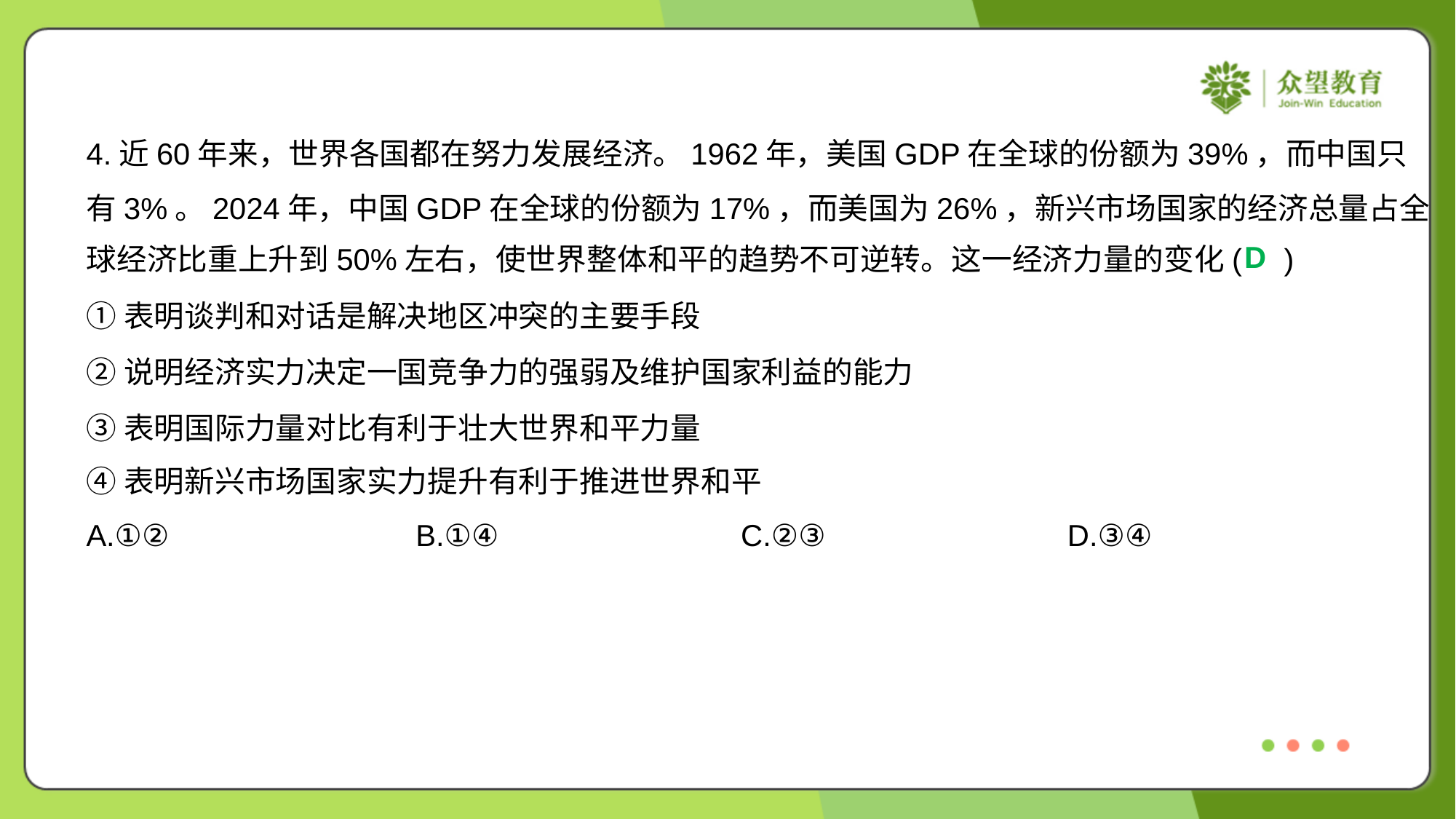

4.近60年来，世界各国都在努力发展经济。1962年，美国GDP在全球的份额为39%，而中国只
有3%。2024年，中国GDP在全球的份额为17%，而美国为26%，新兴市场国家的经济总量占全
球经济比重上升到50%左右，使世界整体和平的趋势不可逆转。这一经济力量的变化(     )
D
①表明谈判和对话是解决地区冲突的主要手段
②说明经济实力决定一国竞争力的强弱及维护国家利益的能力
③表明国际力量对比有利于壮大世界和平力量
④表明新兴市场国家实力提升有利于推进世界和平
A.①②	B.①④	C.②③	D.③④